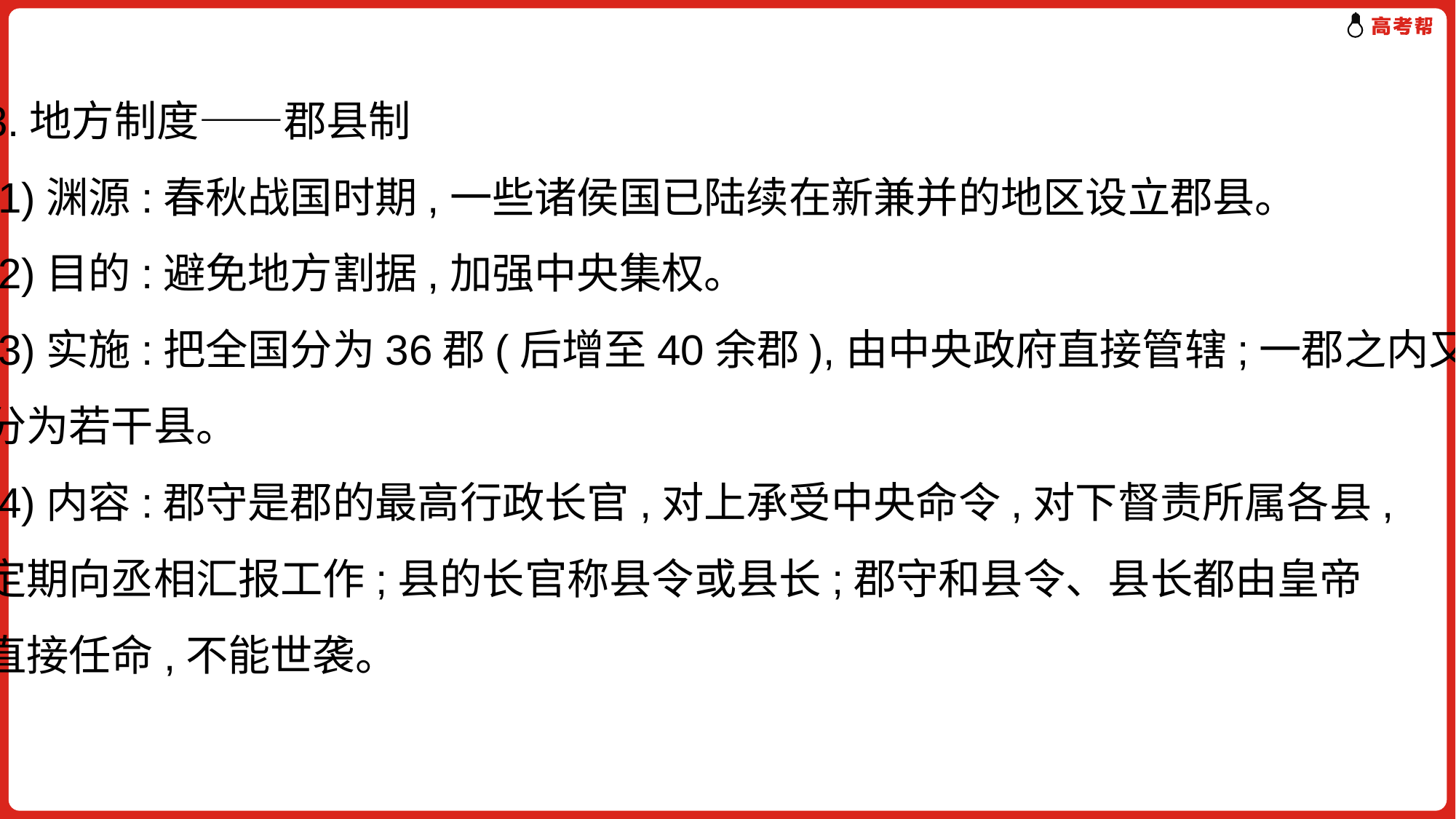

3.地方制度——郡县制
(1)渊源:春秋战国时期,一些诸侯国已陆续在新兼并的地区设立郡县。
(2)目的:避免地方割据,加强中央集权。
(3)实施:把全国分为36郡(后增至40余郡),由中央政府直接管辖;一郡之内又
分为若干县。
(4)内容:郡守是郡的最高行政长官,对上承受中央命令,对下督责所属各县,
定期向丞相汇报工作;县的长官称县令或县长;郡守和县令、县长都由皇帝
直接任命,不能世袭。